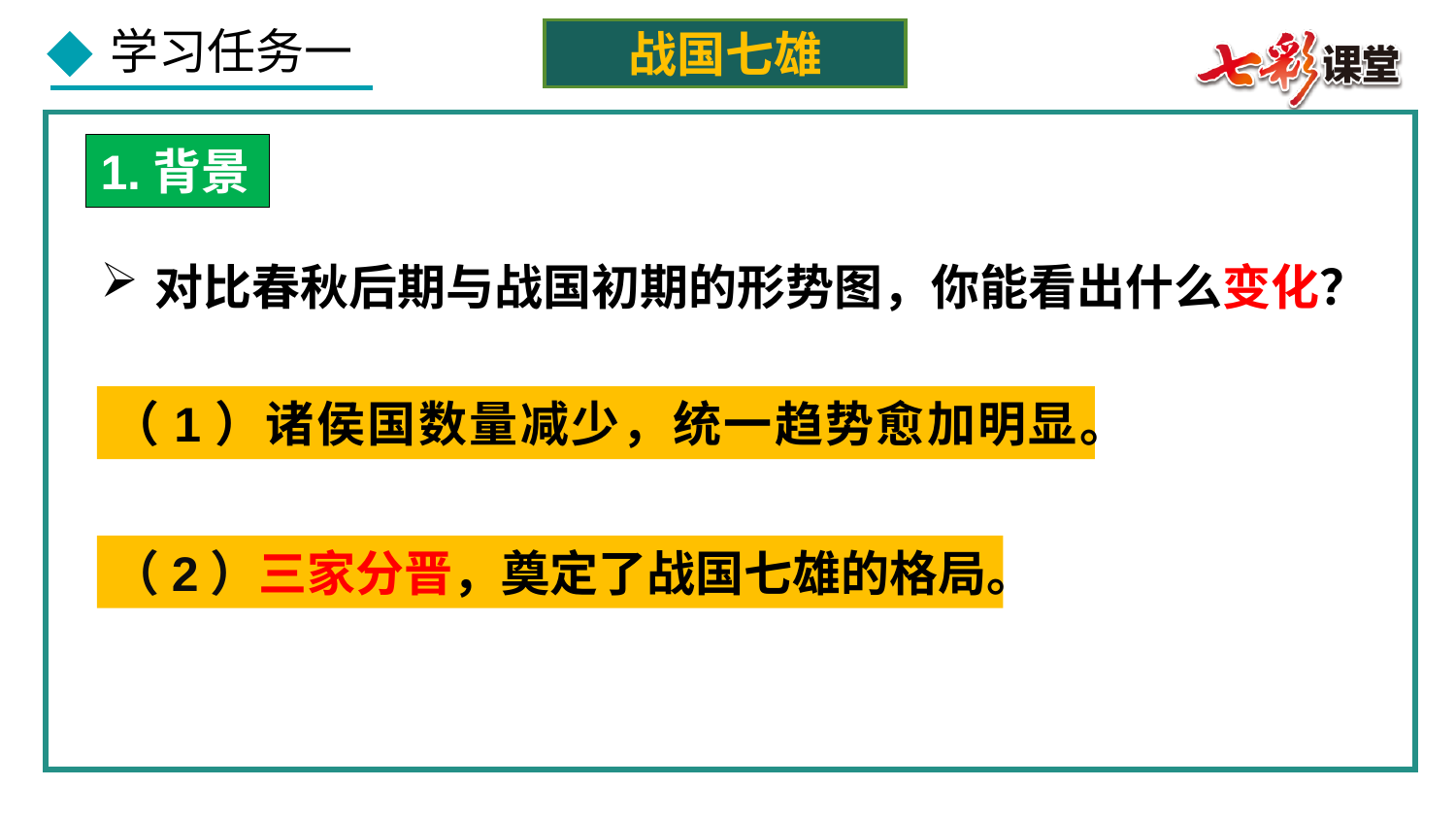

战国七雄
1.背景
对比春秋后期与战国初期的形势图，你能看出什么变化？
（1）诸侯国数量减少，统一趋势愈加明显。
（2）三家分晋，奠定了战国七雄的格局。